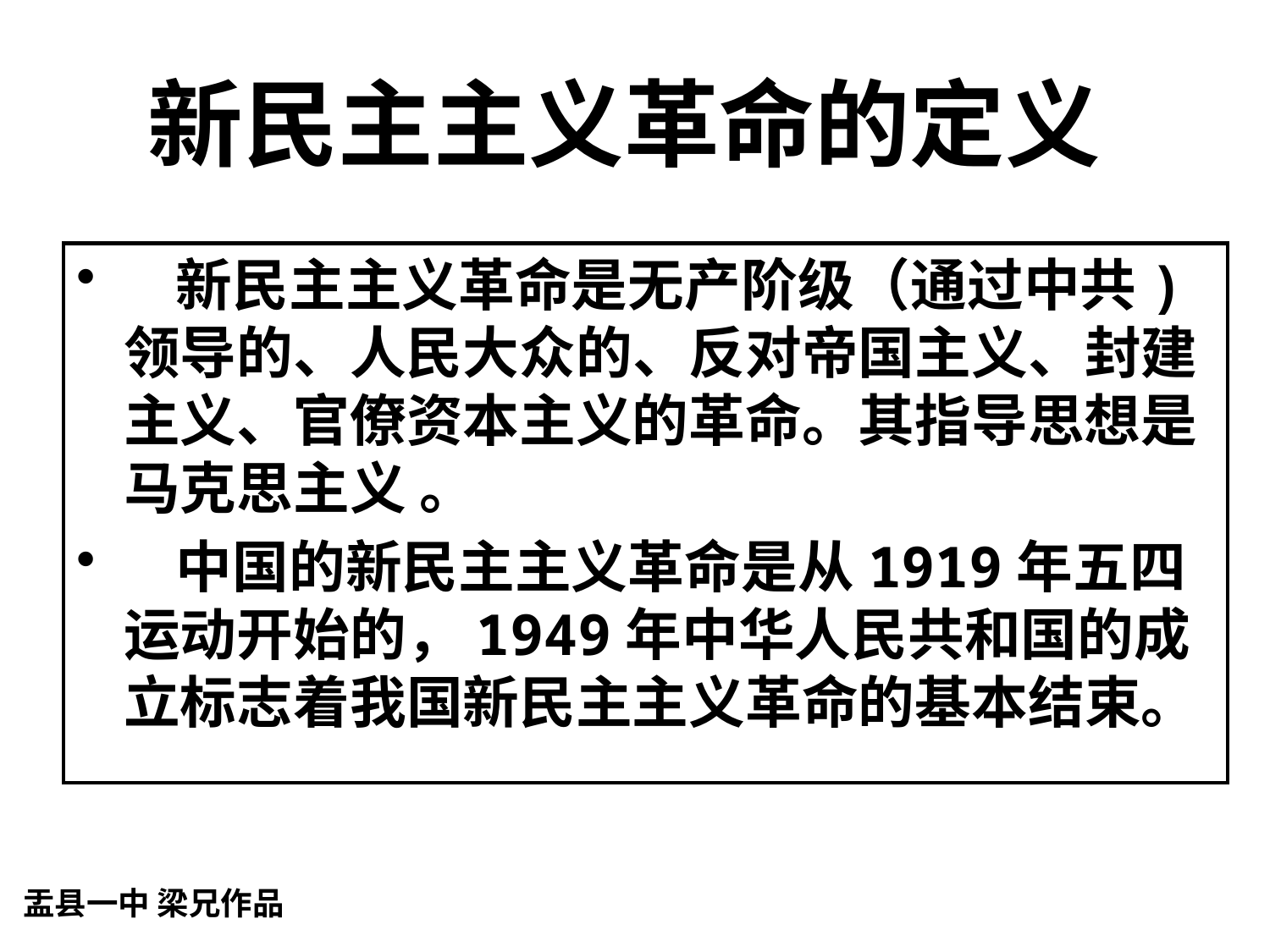

# 新民主主义革命的定义
   新民主主义革命是无产阶级（通过中共)领导的、人民大众的、反对帝国主义、封建主义、官僚资本主义的革命。其指导思想是马克思主义 。
   中国的新民主主义革命是从1919年五四运动开始的，1949年中华人民共和国的成立标志着我国新民主主义革命的基本结束。

盂县一中 梁兄作品